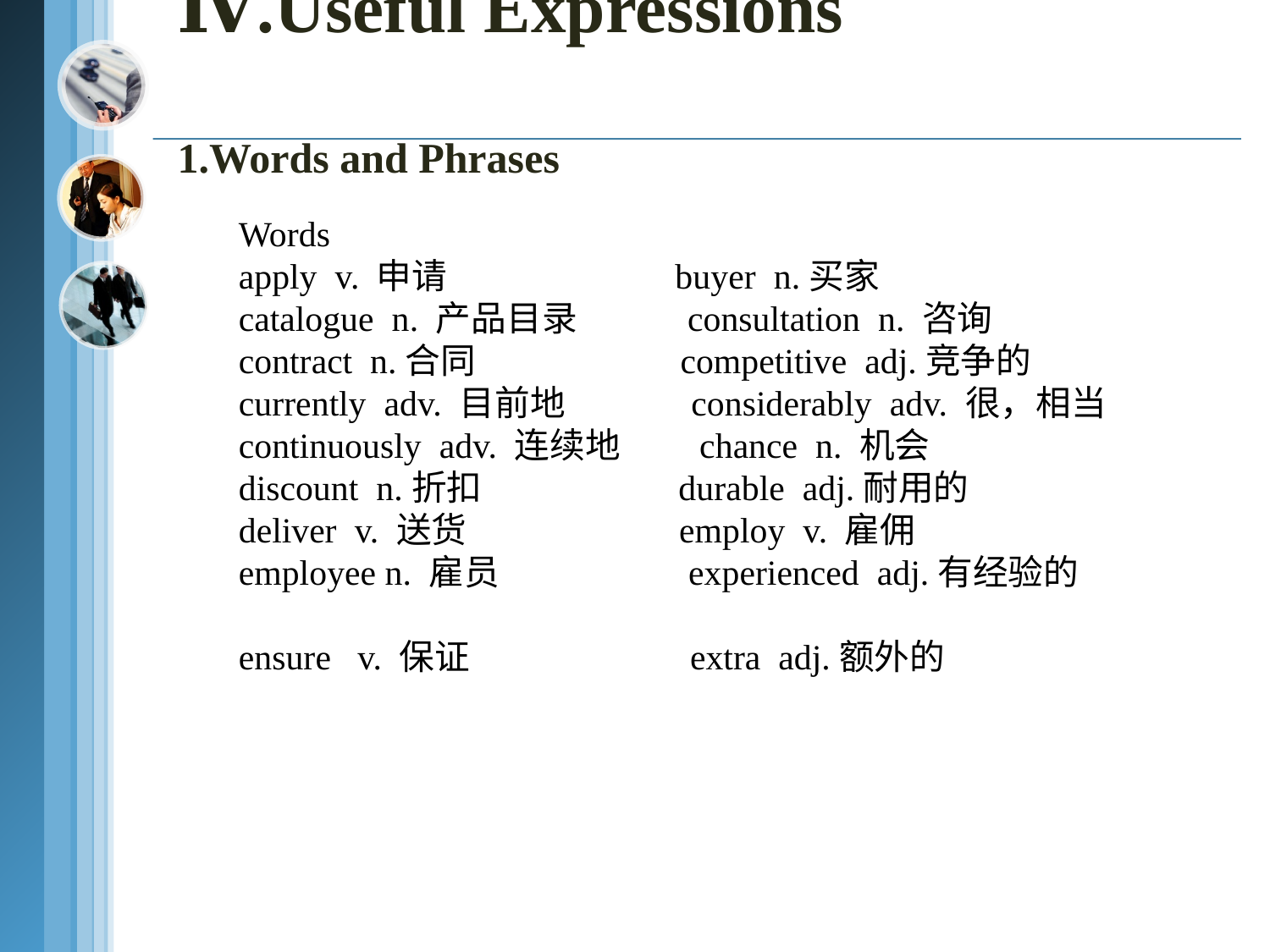

Ⅳ.Useful Expressions
1.Words and Phrases
Words
apply  v. 申请                            buyer  n.买家
catalogue  n. 产品目录             consultation  n. 咨询
contract  n.合同                         competitive  adj.竞争的
currently  adv. 目前地               considerably  adv. 很，相当
continuously  adv. 连续地         chance  n. 机会
discount  n.折扣                        durable  adj.耐用的
deliver  v. 送货                          employ  v. 雇佣
employee n. 雇员                       experienced  adj.有经验的
ensure   v. 保证                           extra  adj.额外的